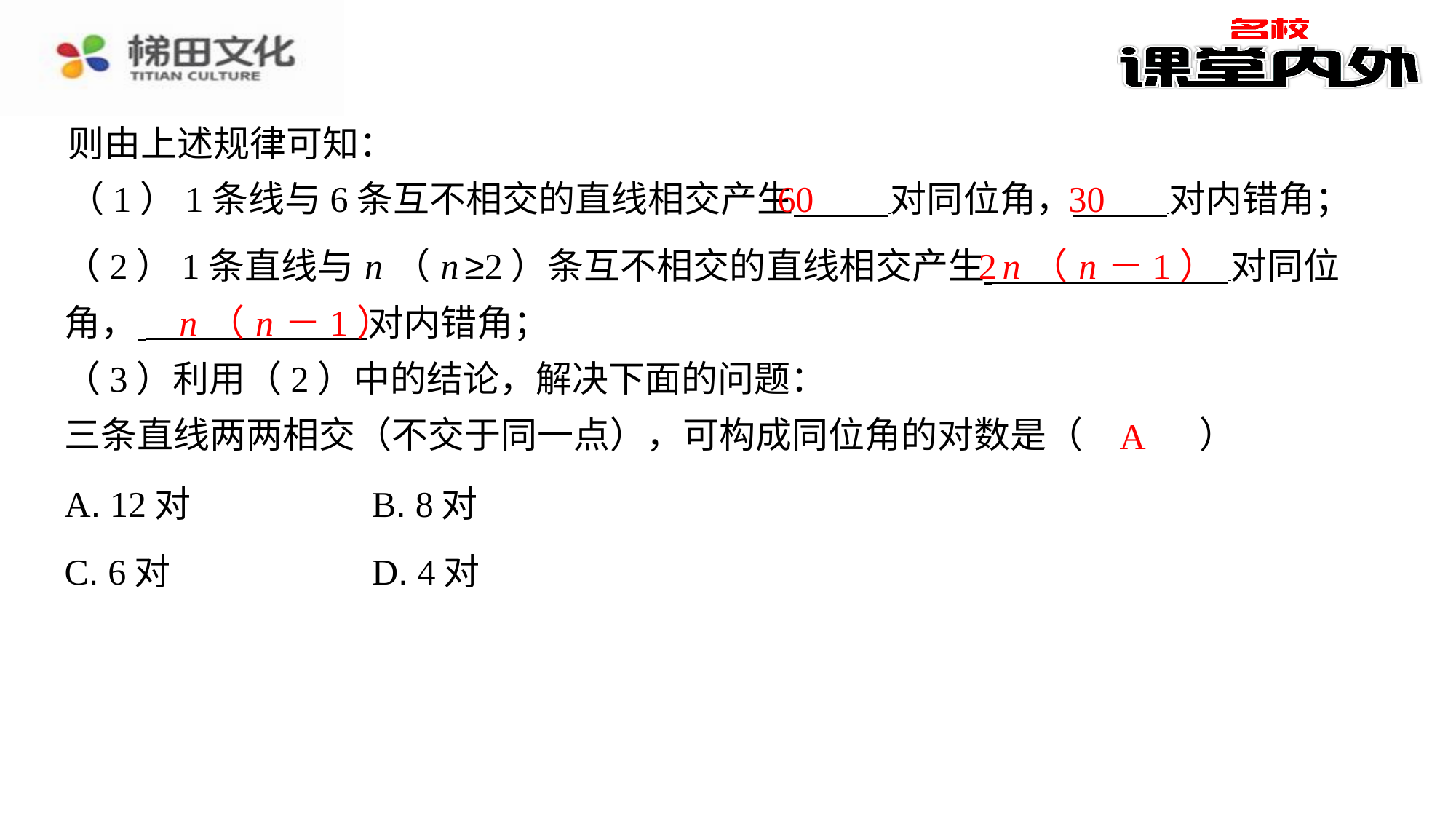

则由上述规律可知：
60
30
（1）1条线与6条互不相交的直线相交产生               对同位角，               对内错角；
2 n （ n －1）
（2）1条直线与 n （ n ≥2）条互不相交的直线相交产生                                     ⁠对同位
角，                                   对内错角；
（3）利用（2）中的结论，解决下面的问题：
三条直线两两相交（不交于同一点），可构成同位角的对数是（　A　）
n （ n －1）
A
| A. 12对 | B. 8对 |
| --- | --- |
| C. 6对 | D. 4对 |